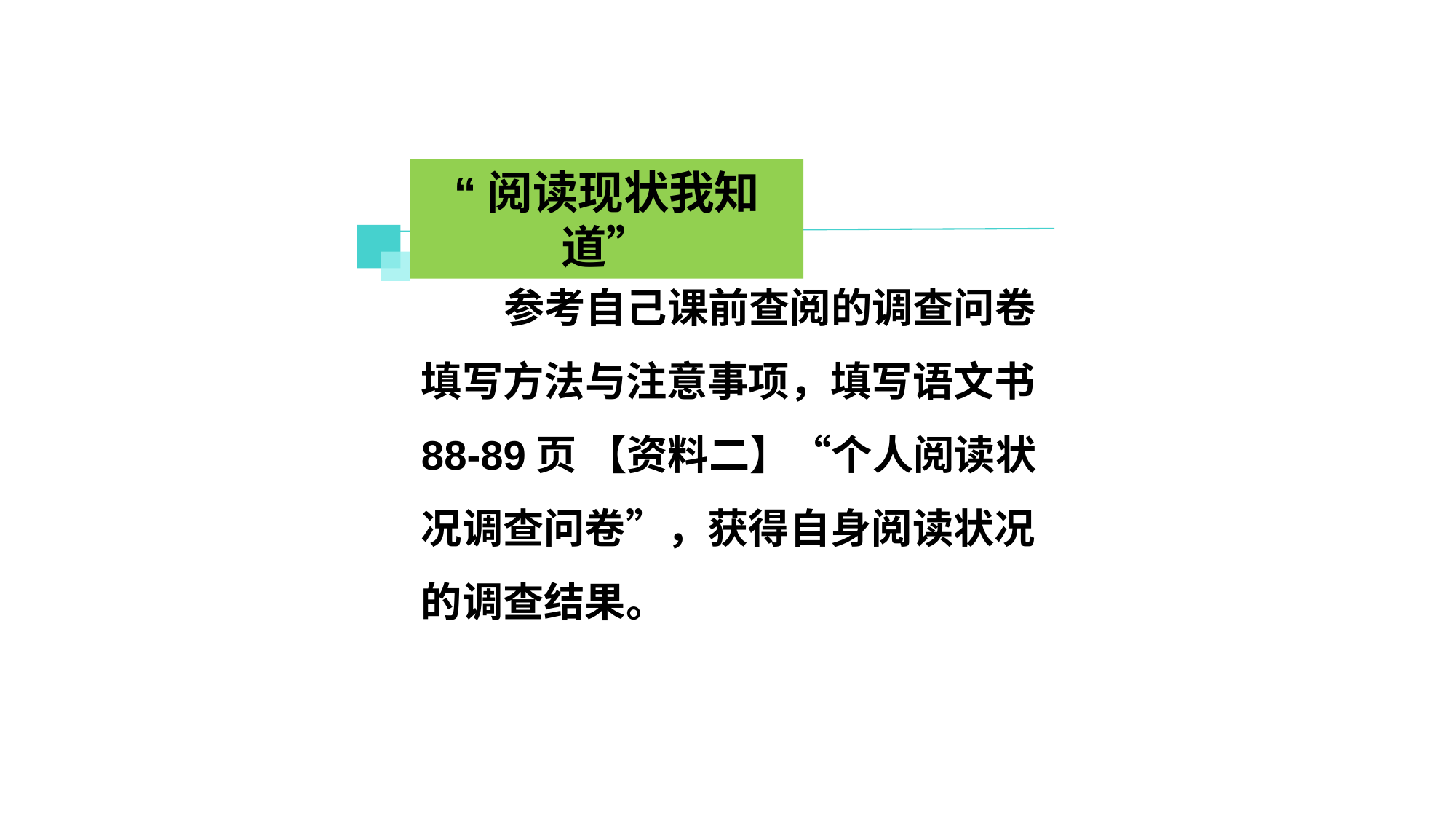

“阅读现状我知道”

        参考自己课前查阅的调查问卷填写方法与注意事项，填写语文书88-89页 【资料二】“个人阅读状况调查问卷”，获得自身阅读状况的调查结果。